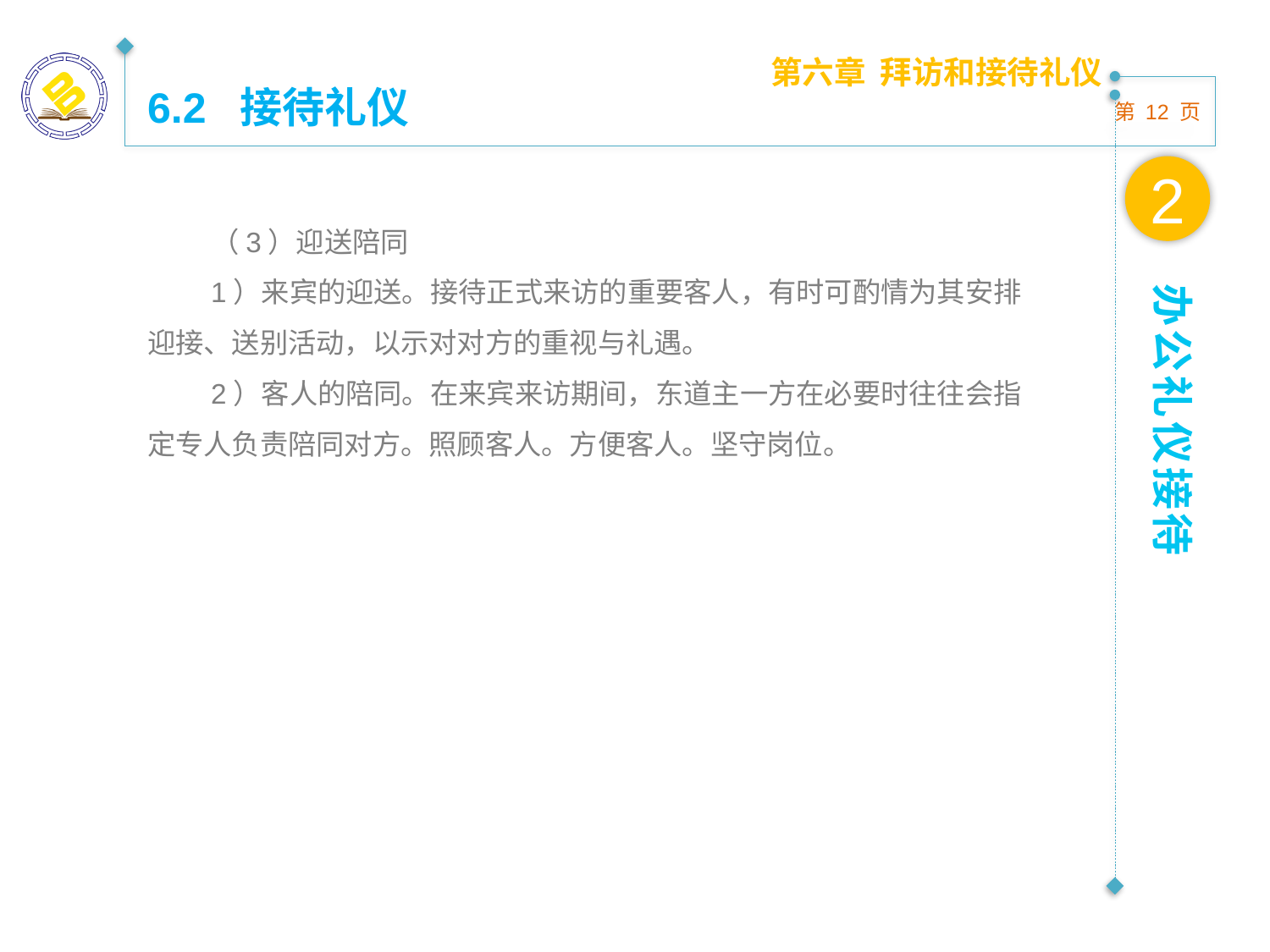

第六章  拜访和接待礼仪
6.2  接待礼仪
2
（3）迎送陪同
1）来宾的迎送。接待正式来访的重要客人，有时可酌情为其安排迎接、送别活动，以示对对方的重视与礼遇。
2）客人的陪同。在来宾来访期间，东道主一方在必要时往往会指定专人负责陪同对方。照顾客人。方便客人。坚守岗位。
办公礼仪接待